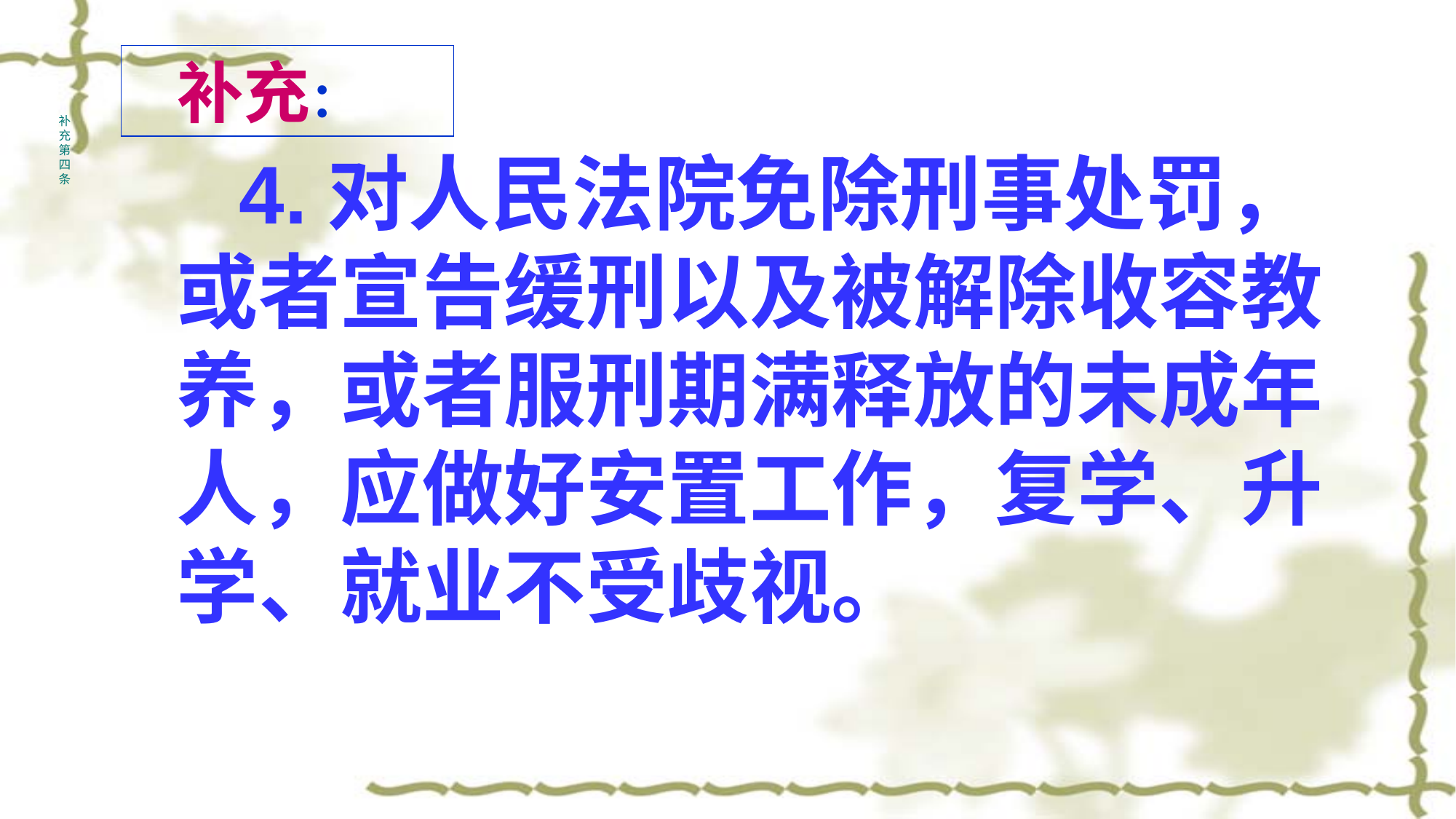

补充：
# 补充第四条
   4.对人民法院免除刑事处罚，或者宣告缓刑以及被解除收容教养，或者服刑期满释放的未成年人，应做好安置工作，复学、升学、就业不受歧视。